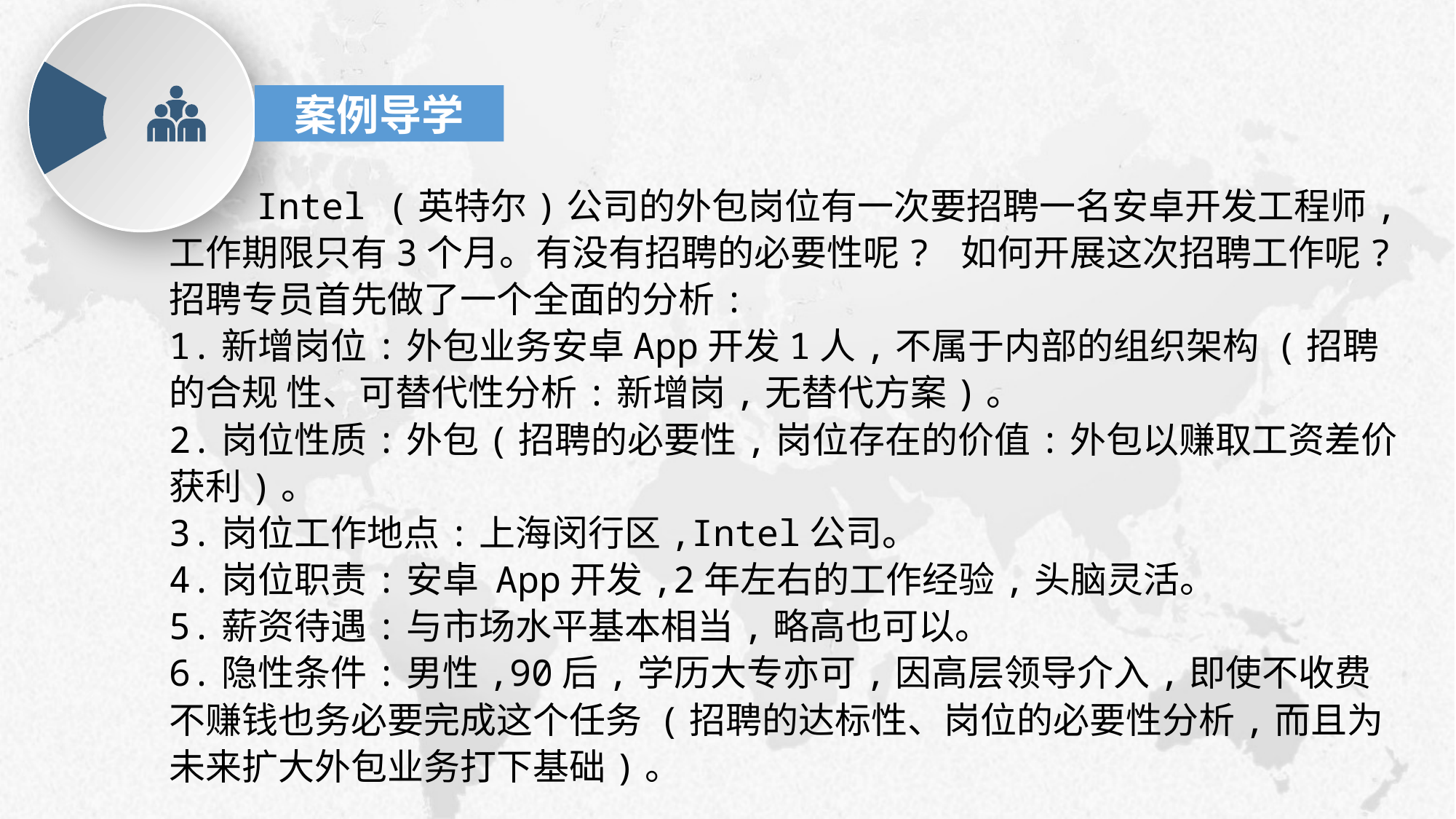

案例导学
    Intel (英特尔)公司的外包岗位有一次要招聘一名安卓开发工程师,工作期限只有3个月。有没有招聘的必要性呢? 如何开展这次招聘工作呢? 招聘专员首先做了一个全面的分析:
1.新增岗位:外包业务安卓App开发1人,不属于内部的组织架构 (招聘的合规 性、可替代性分析:新增岗,无替代方案)。
2.岗位性质:外包(招聘的必要性,岗位存在的价值:外包以赚取工资差价获利)。
3.岗位工作地点:上海闵行区,Intel公司。
4.岗位职责:安卓 App开发,2年左右的工作经验,头脑灵活。
5.薪资待遇:与市场水平基本相当,略高也可以。
6.隐性条件:男性,90后,学历大专亦可,因高层领导介入,即使不收费不赚钱也务必要完成这个任务 (招聘的达标性、岗位的必要性分析,而且为未来扩大外包业务打下基础)。